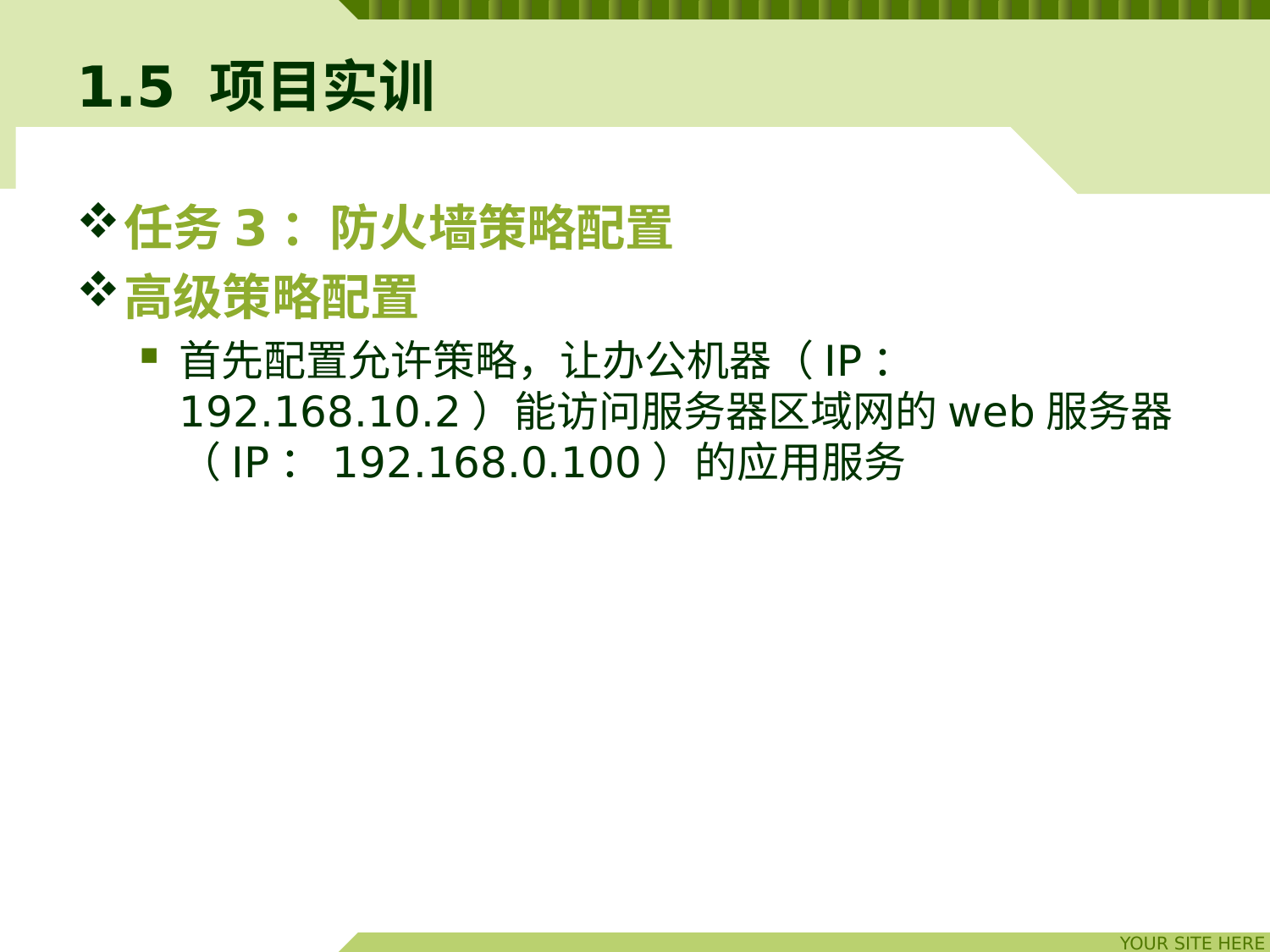

# 1.5 项目实训
任务3：防火墙策略配置
高级策略配置
首先配置允许策略，让办公机器（IP：192.168.10.2）能访问服务器区域网的web服务器（IP：192.168.0.100）的应用服务